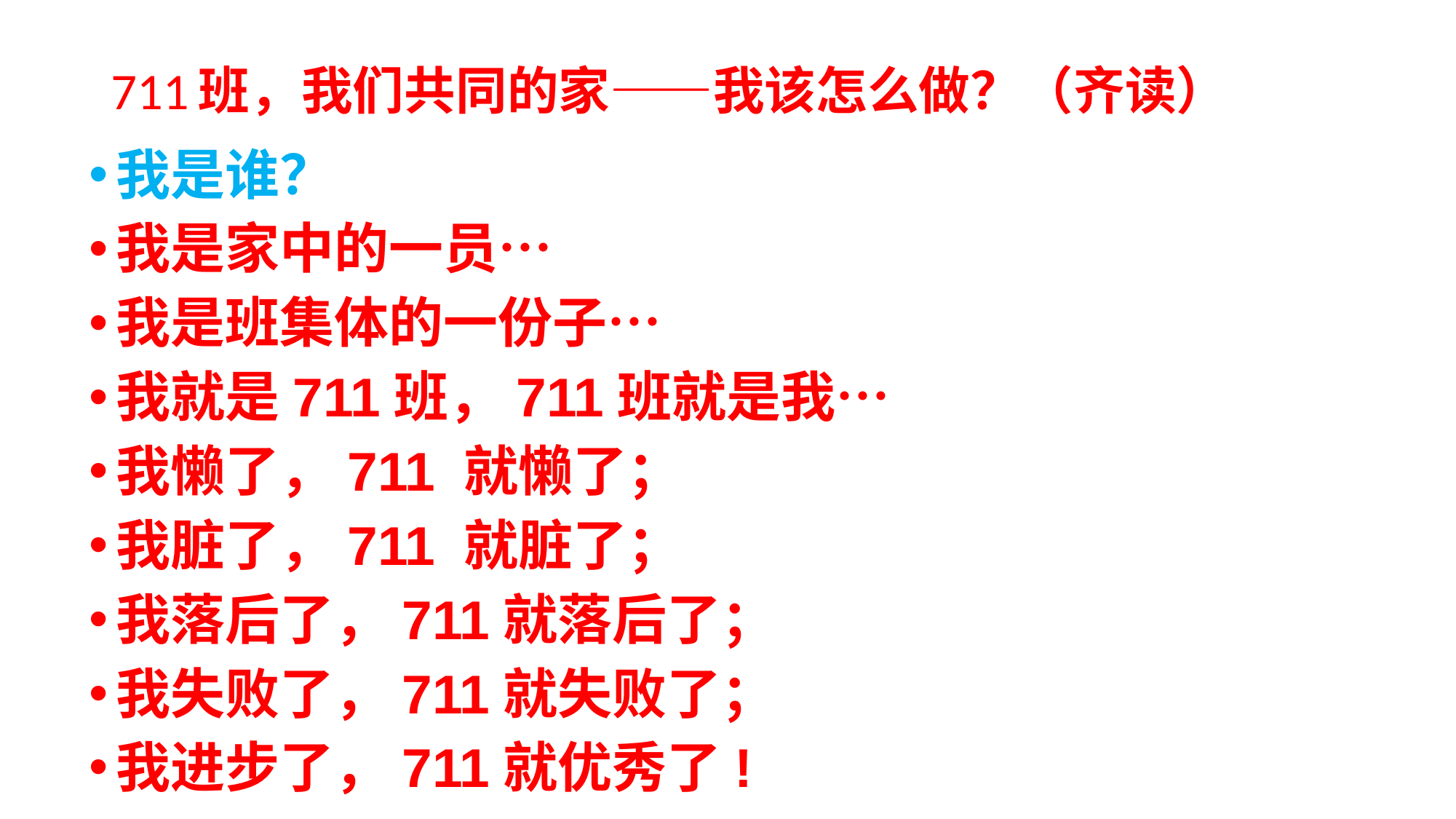

# 711班，我们共同的家——我该怎么做？（齐读）
我是谁？
我是家中的一员…
我是班集体的一份子…
我就是711班，711班就是我…
我懒了，711 就懒了；
我脏了，711 就脏了；
我落后了，711就落后了；
我失败了，711就失败了；
我进步了，711就优秀了!